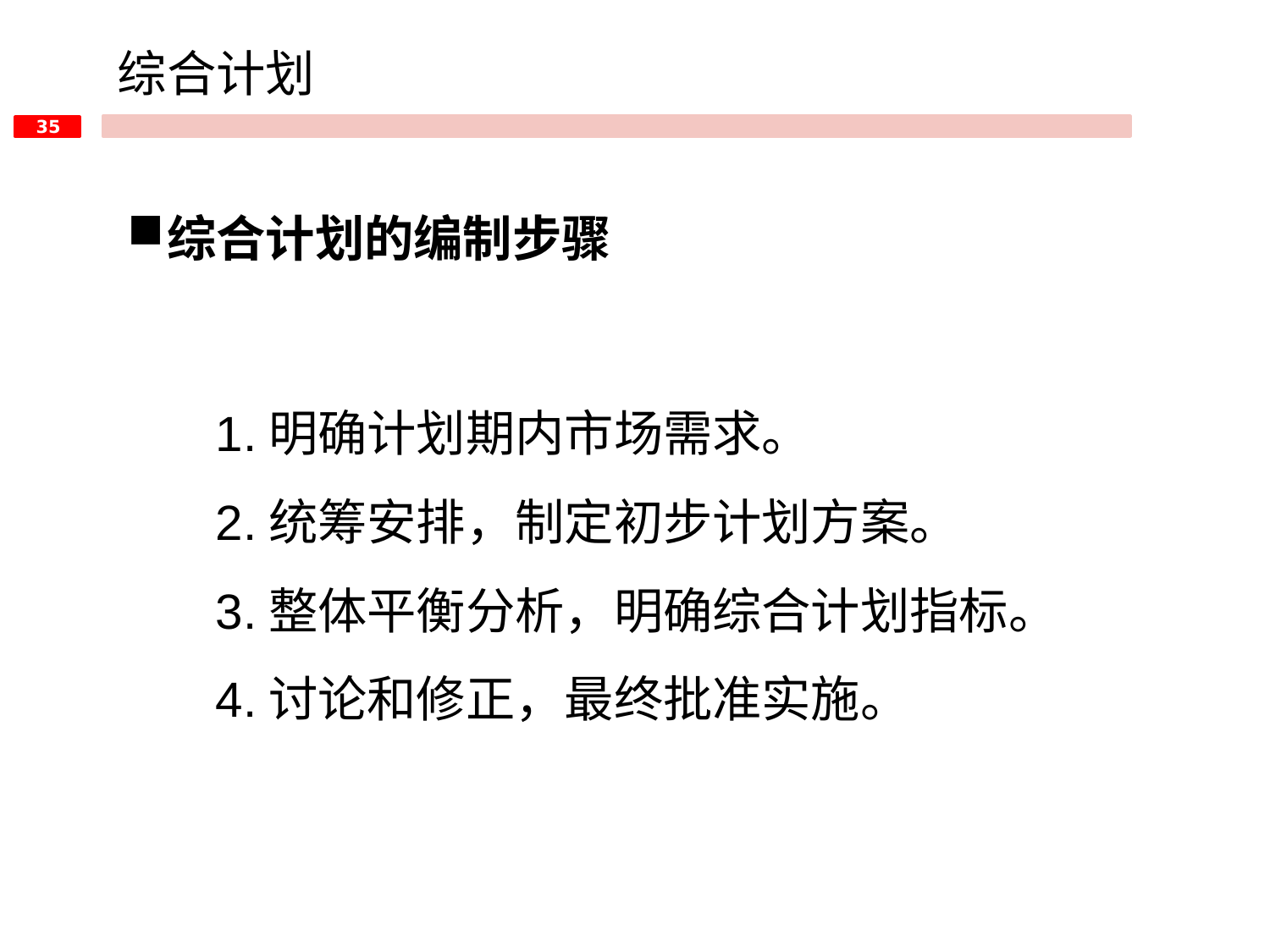

综合计划
35
综合计划的编制步骤
1.明确计划期内市场需求。
2.统筹安排，制定初步计划方案。
3.整体平衡分析，明确综合计划指标。
4.讨论和修正，最终批准实施。